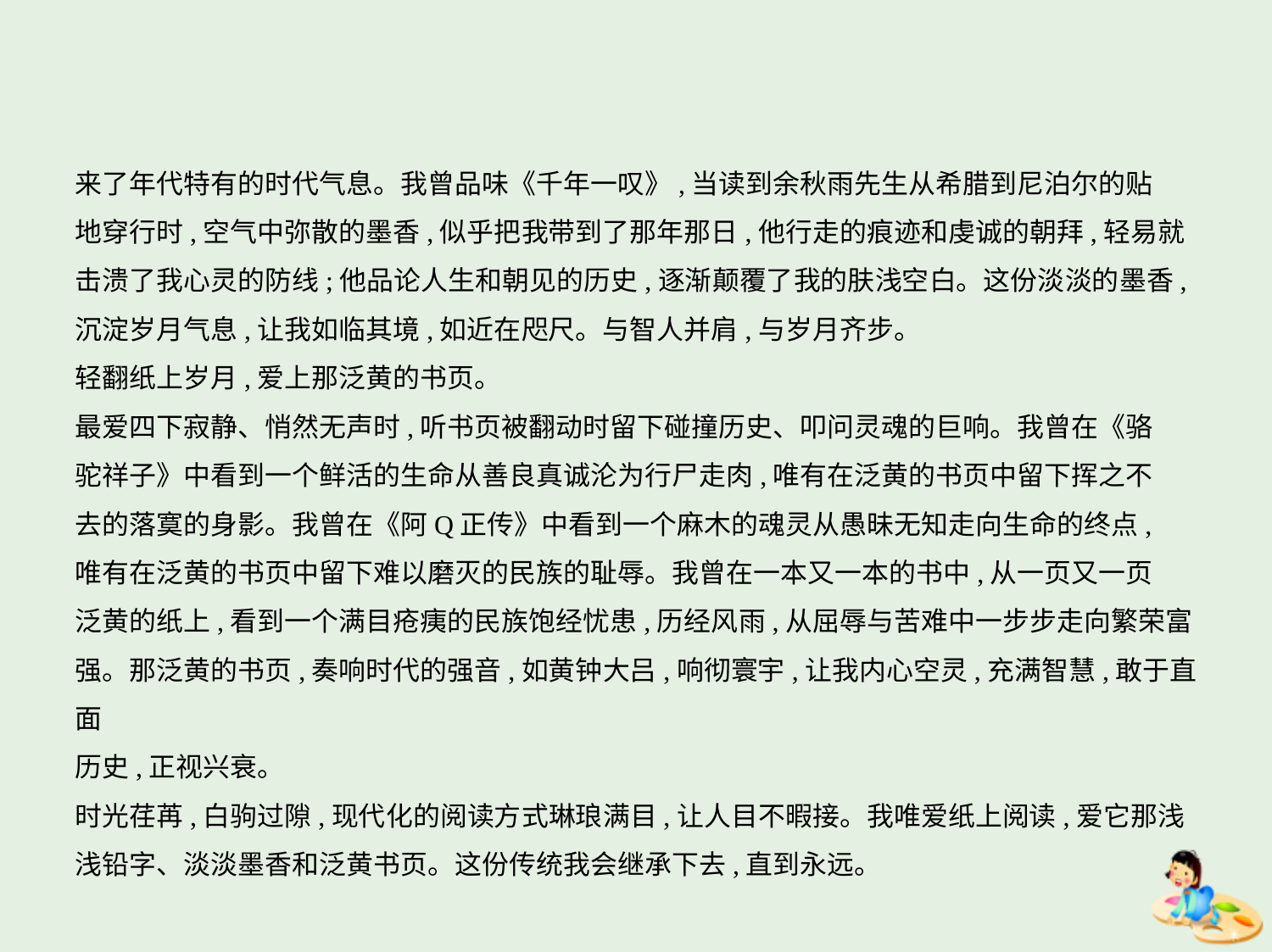

来了年代特有的时代气息。我曾品味《千年一叹》,当读到余秋雨先生从希腊到尼泊尔的贴
地穿行时,空气中弥散的墨香,似乎把我带到了那年那日,他行走的痕迹和虔诚的朝拜,轻易就
击溃了我心灵的防线;他品论人生和朝见的历史,逐渐颠覆了我的肤浅空白。这份淡淡的墨香,
沉淀岁月气息,让我如临其境,如近在咫尺。与智人并肩,与岁月齐步。
轻翻纸上岁月,爱上那泛黄的书页。
最爱四下寂静、悄然无声时,听书页被翻动时留下碰撞历史、叩问灵魂的巨响。我曾在《骆
驼祥子》中看到一个鲜活的生命从善良真诚沦为行尸走肉,唯有在泛黄的书页中留下挥之不
去的落寞的身影。我曾在《阿Q正传》中看到一个麻木的魂灵从愚昧无知走向生命的终点,
唯有在泛黄的书页中留下难以磨灭的民族的耻辱。我曾在一本又一本的书中,从一页又一页
泛黄的纸上,看到一个满目疮痍的民族饱经忧患,历经风雨,从屈辱与苦难中一步步走向繁荣富
强。那泛黄的书页,奏响时代的强音,如黄钟大吕,响彻寰宇,让我内心空灵,充满智慧,敢于直面
历史,正视兴衰。
时光荏苒,白驹过隙,现代化的阅读方式琳琅满目,让人目不暇接。我唯爱纸上阅读,爱它那浅
浅铅字、淡淡墨香和泛黄书页。这份传统我会继承下去,直到永远。